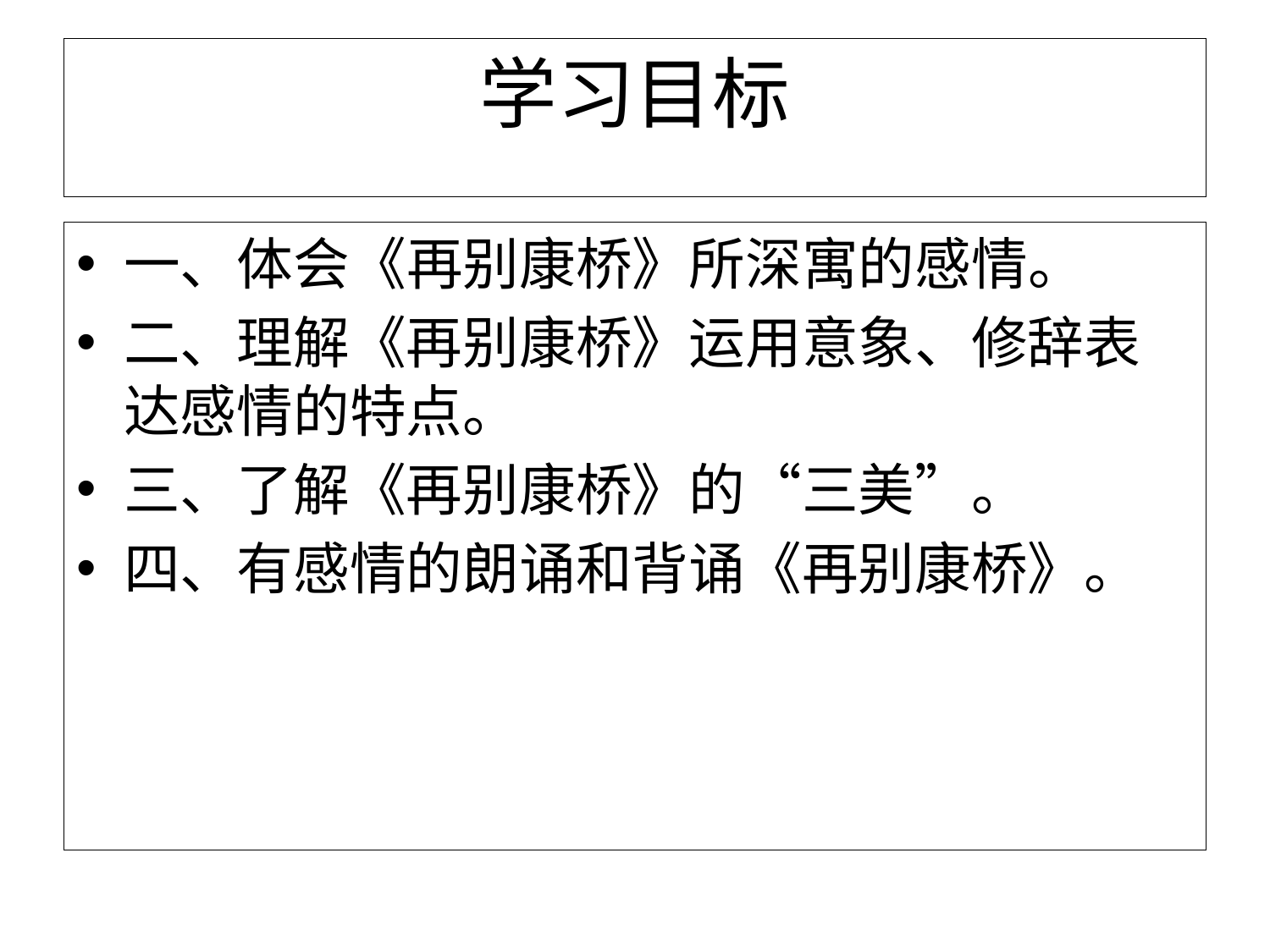

# 学习目标
一、体会《再别康桥》所深寓的感情。
二、理解《再别康桥》运用意象、修辞表达感情的特点。
三、了解《再别康桥》的“三美”。
四、有感情的朗诵和背诵《再别康桥》。